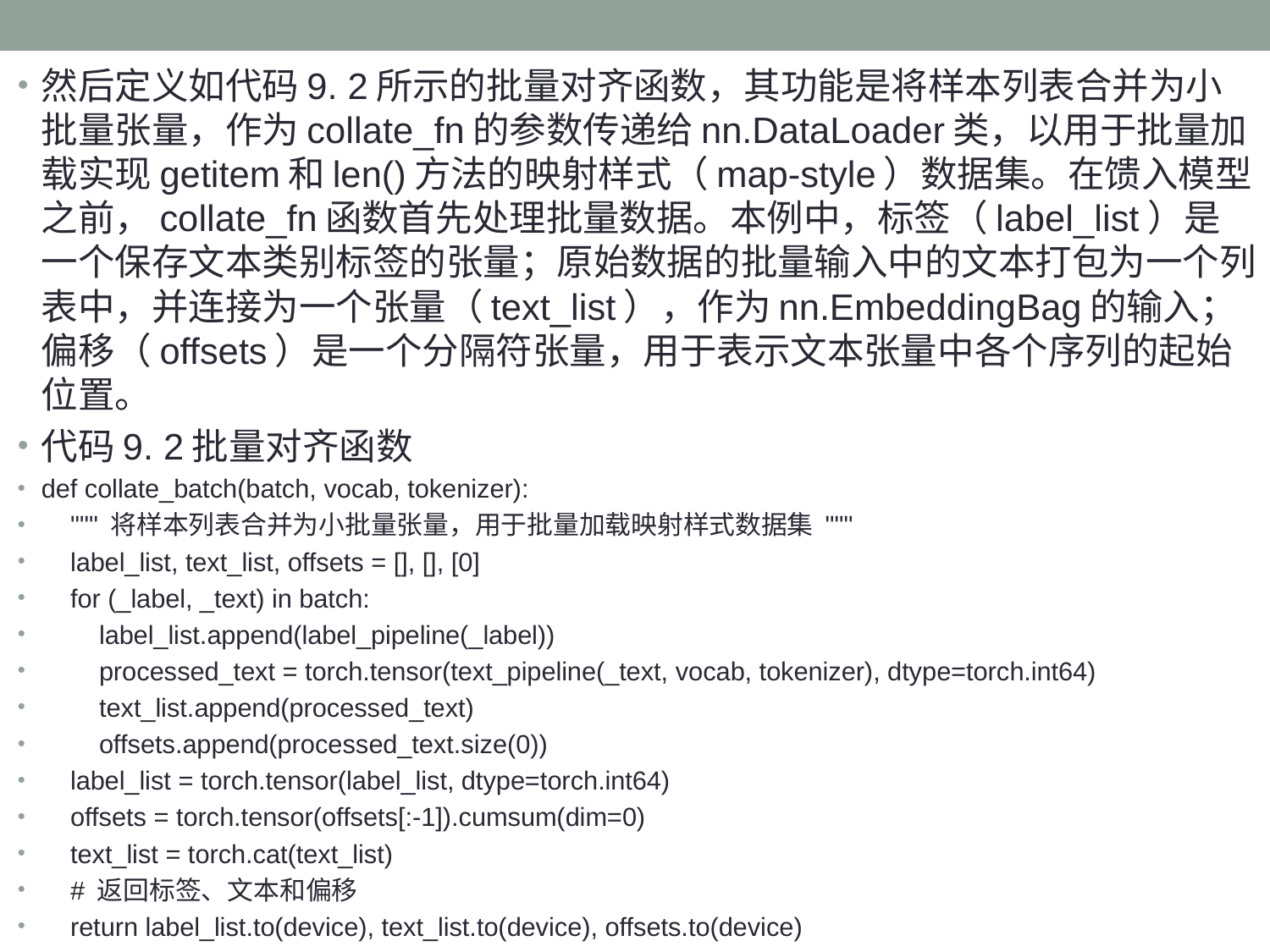

然后定义如代码9. 2所示的批量对齐函数，其功能是将样本列表合并为小批量张量，作为collate_fn的参数传递给nn.DataLoader类，以用于批量加载实现getitem和len()方法的映射样式（map-style）数据集。在馈入模型之前，collate_fn函数首先处理批量数据。本例中，标签（label_list）是一个保存文本类别标签的张量；原始数据的批量输入中的文本打包为一个列表中，并连接为一个张量（text_list），作为nn.EmbeddingBag的输入；偏移（offsets）是一个分隔符张量，用于表示文本张量中各个序列的起始位置。
代码9. 2批量对齐函数
def collate_batch(batch, vocab, tokenizer):
    """ 将样本列表合并为小批量张量，用于批量加载映射样式数据集 """
    label_list, text_list, offsets = [], [], [0]
    for (_label, _text) in batch:
        label_list.append(label_pipeline(_label))
        processed_text = torch.tensor(text_pipeline(_text, vocab, tokenizer), dtype=torch.int64)
        text_list.append(processed_text)
        offsets.append(processed_text.size(0))
    label_list = torch.tensor(label_list, dtype=torch.int64)
    offsets = torch.tensor(offsets[:-1]).cumsum(dim=0)
    text_list = torch.cat(text_list)
    # 返回标签、文本和偏移
    return label_list.to(device), text_list.to(device), offsets.to(device)